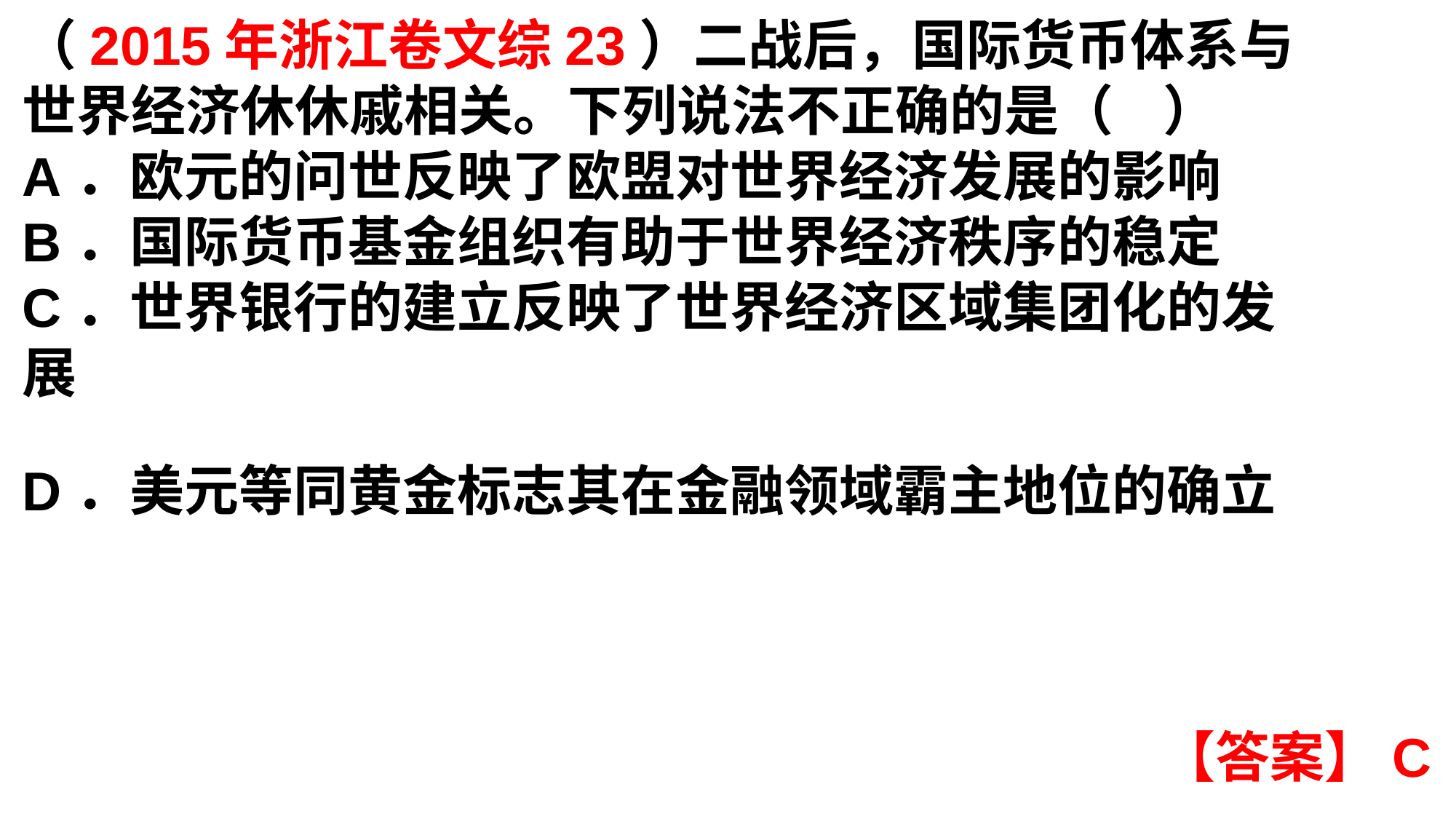

（2015年浙江卷文综23）二战后，国际货币体系与世界经济休休戚相关。下列说法不正确的是（    ）A．欧元的问世反映了欧盟对世界经济发展的影响B．国际货币基金组织有助于世界经济秩序的稳定C．世界银行的建立反映了世界经济区域集团化的发展D．美元等同黄金标志其在金融领域霸主地位的确立

【答案】C